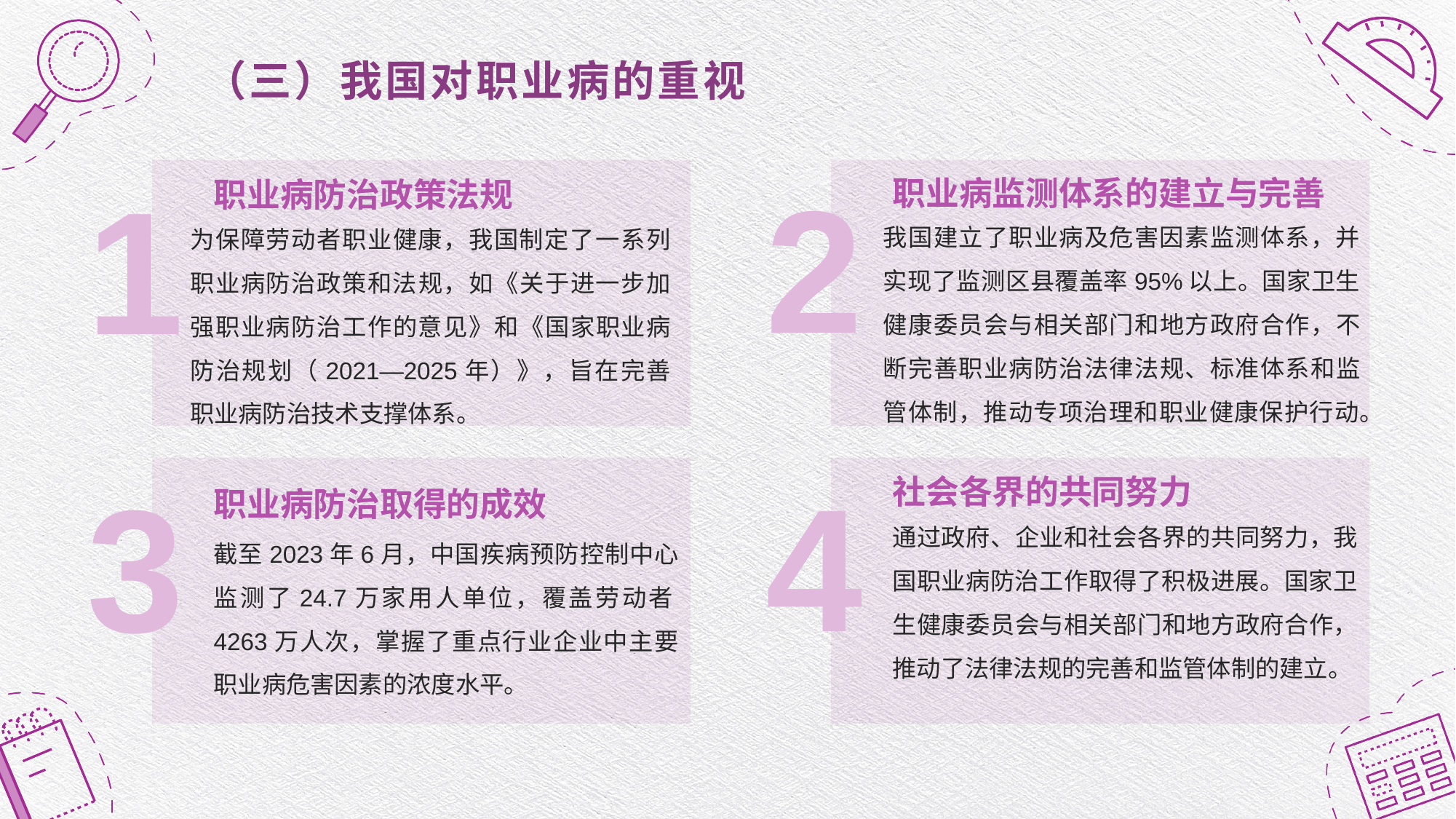

# （三）我国对职业病的重视
2
职业病监测体系的建立与完善
1

职业病防治政策法规

我国建立了职业病及危害因素监测体系，并实现了监测区县覆盖率95%以上。国家卫生健康委员会与相关部门和地方政府合作，不断完善职业病防治法律法规、标准体系和监管体制，推动专项治理和职业健康保护行动。
为保障劳动者职业健康，我国制定了一系列职业病防治政策和法规，如《关于进一步加强职业病防治工作的意见》和《国家职业病防治规划（2021—2025年）》，旨在完善职业病防治技术支撑体系。
4
社会各界的共同努力
3

职业病防治取得的成效
通过政府、企业和社会各界的共同努力，我国职业病防治工作取得了积极进展。国家卫生健康委员会与相关部门和地方政府合作，推动了法律法规的完善和监管体制的建立。
截至2023年6月，中国疾病预防控制中心监测了24.7万家用人单位，覆盖劳动者4263万人次，掌握了重点行业企业中主要职业病危害因素的浓度水平。